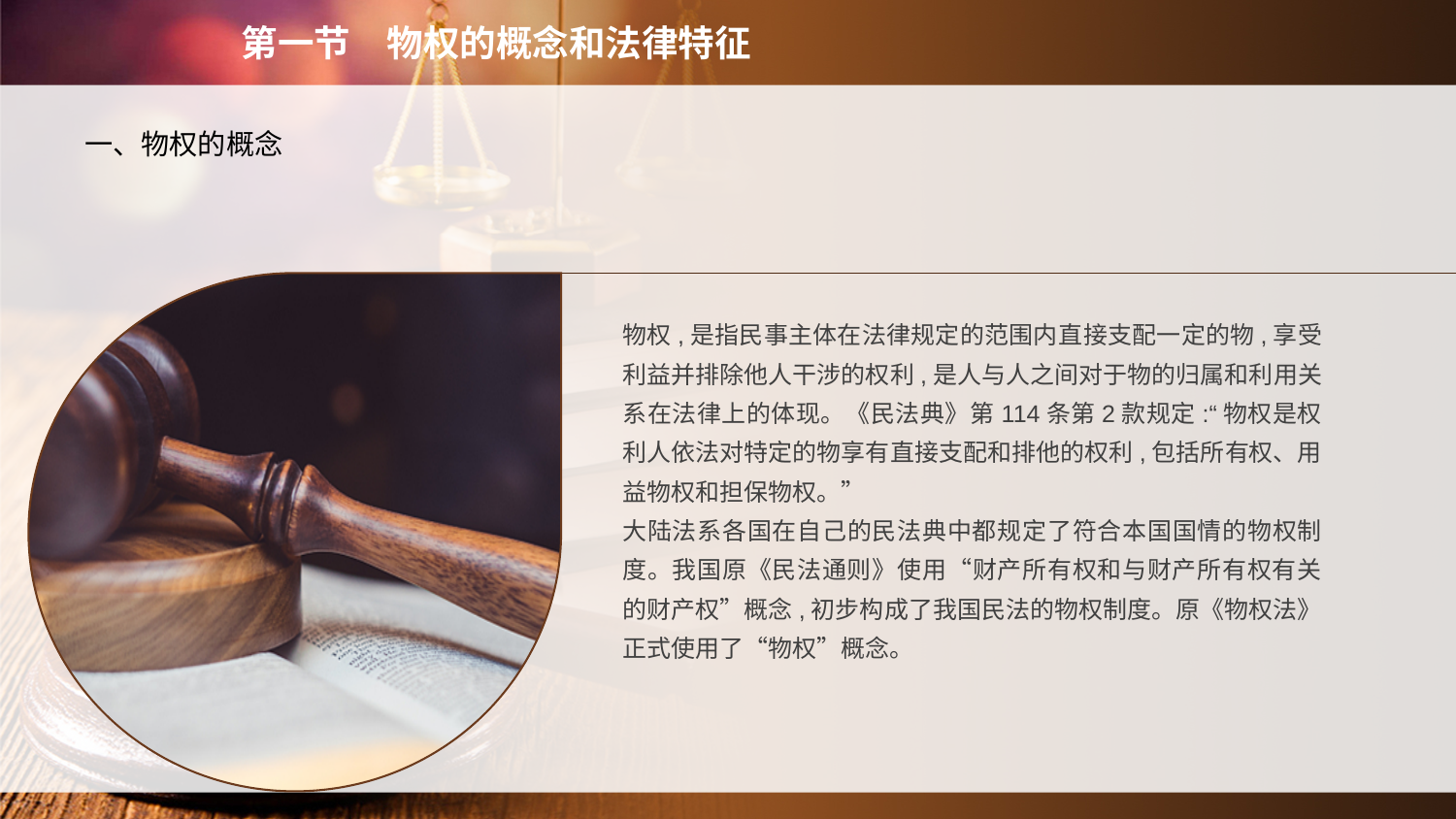

第一节　物权的概念和法律特征
　　一、物权的概念

物权,是指民事主体在法律规定的范围内直接支配一定的物,享受利益并排除他人干涉的权利,是人与人之间对于物的归属和利用关系在法律上的体现。《民法典》第114条第2款规定:“物权是权利人依法对特定的物享有直接支配和排他的权利,包括所有权、用益物权和担保物权。”
大陆法系各国在自己的民法典中都规定了符合本国国情的物权制度。我国原《民法通则》使用“财产所有权和与财产所有权有关的财产权”概念,初步构成了我国民法的物权制度。原《物权法》正式使用了“物权”概念。